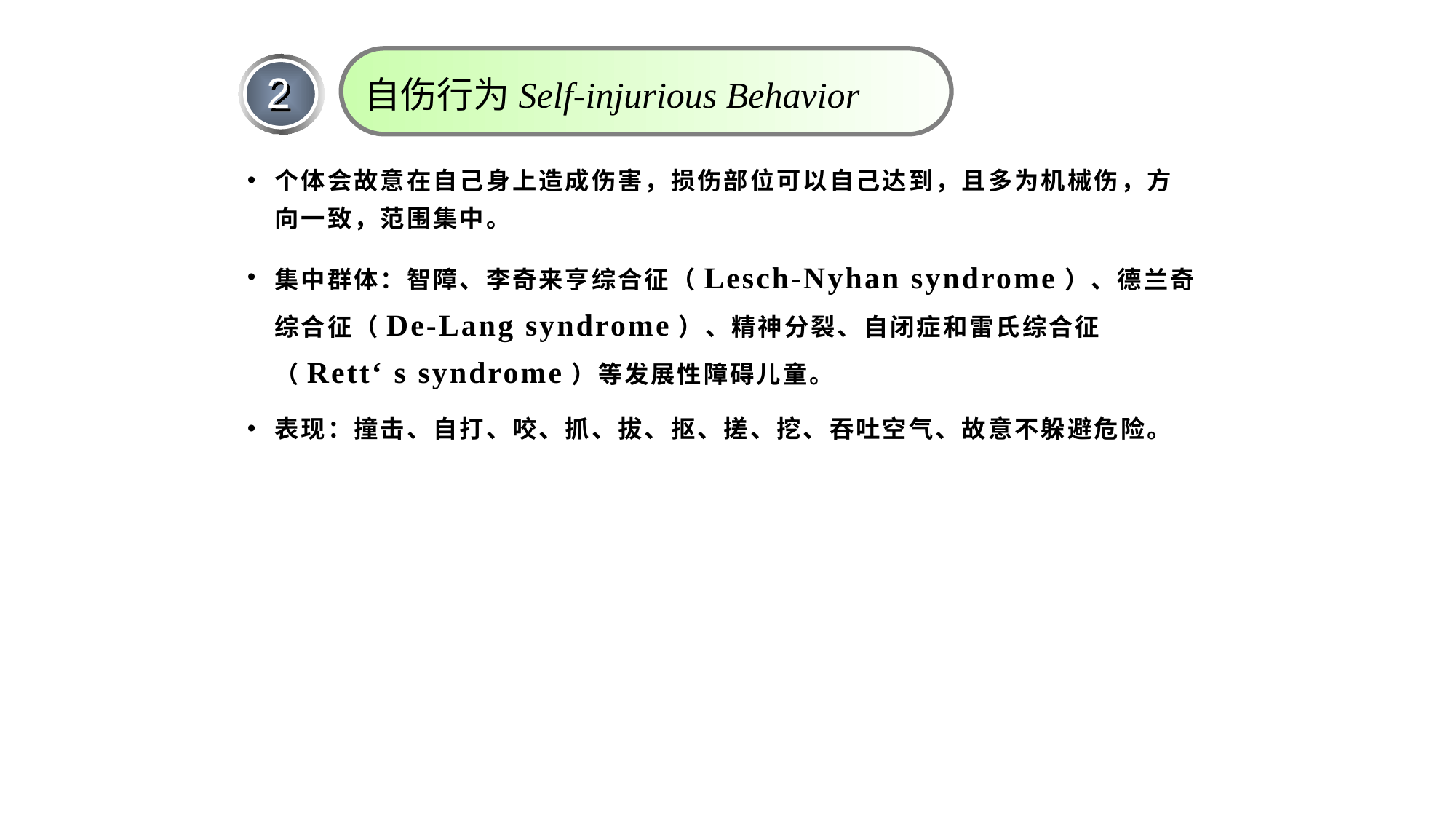

自伤行为Self-injurious Behavior

2
个体会故意在自己身上造成伤害，损伤部位可以自己达到，且多为机械伤，方向一致，范围集中。
集中群体：智障、李奇来亨综合征（Lesch-Nyhan syndrome）、德兰奇综合征（De-Lang syndrome）、精神分裂、自闭症和雷氏综合征（Rett‘ s syndrome）等发展性障碍儿童。
表现：撞击、自打、咬、抓、拔、抠、搓、挖、吞吐空气、故意不躲避危险。